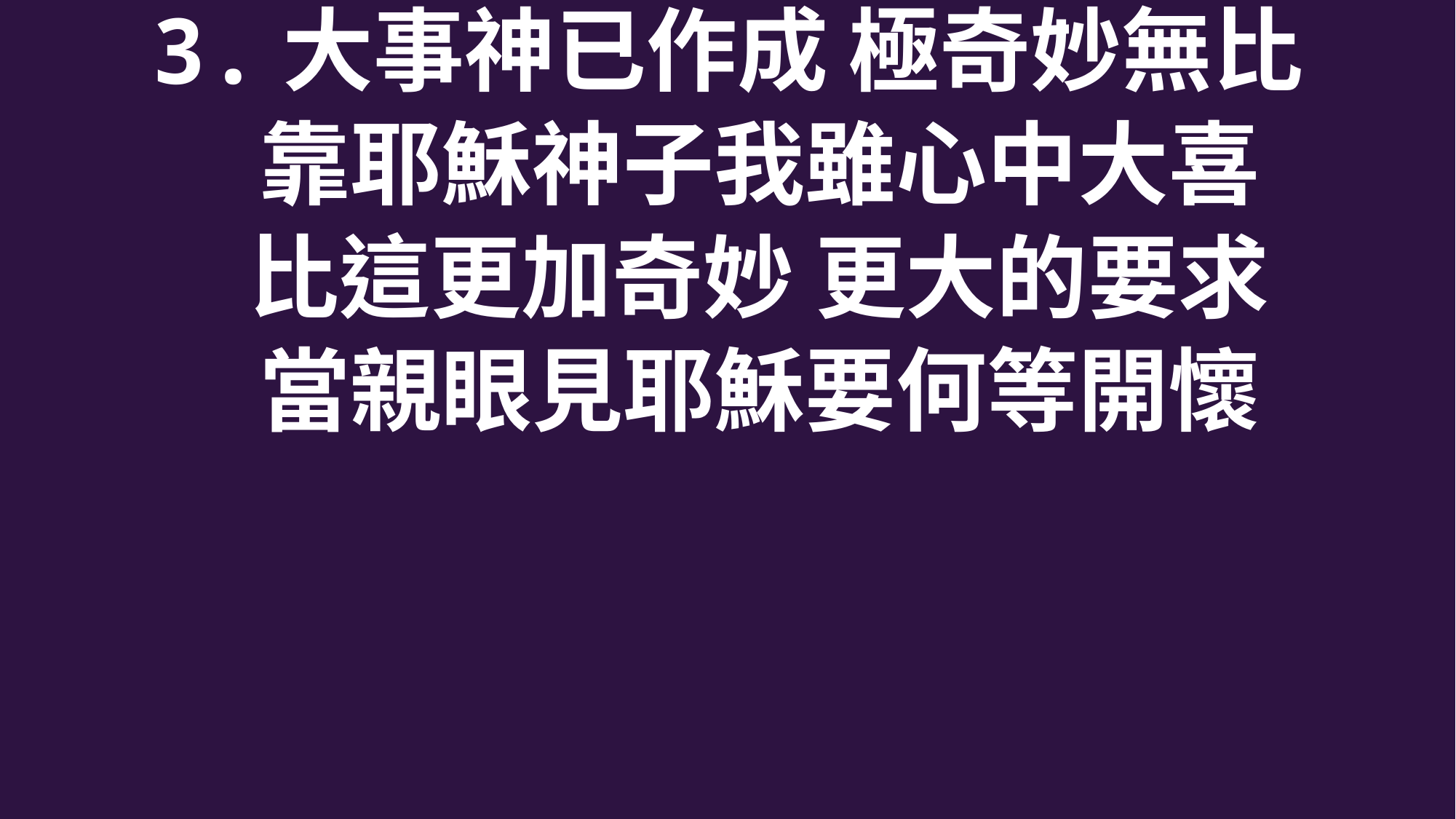

3.大事神已作成 極奇妙無比
  靠耶穌神子我雖心中大喜
  比這更加奇妙 更大的要求
  當親眼見耶穌要何等開懷